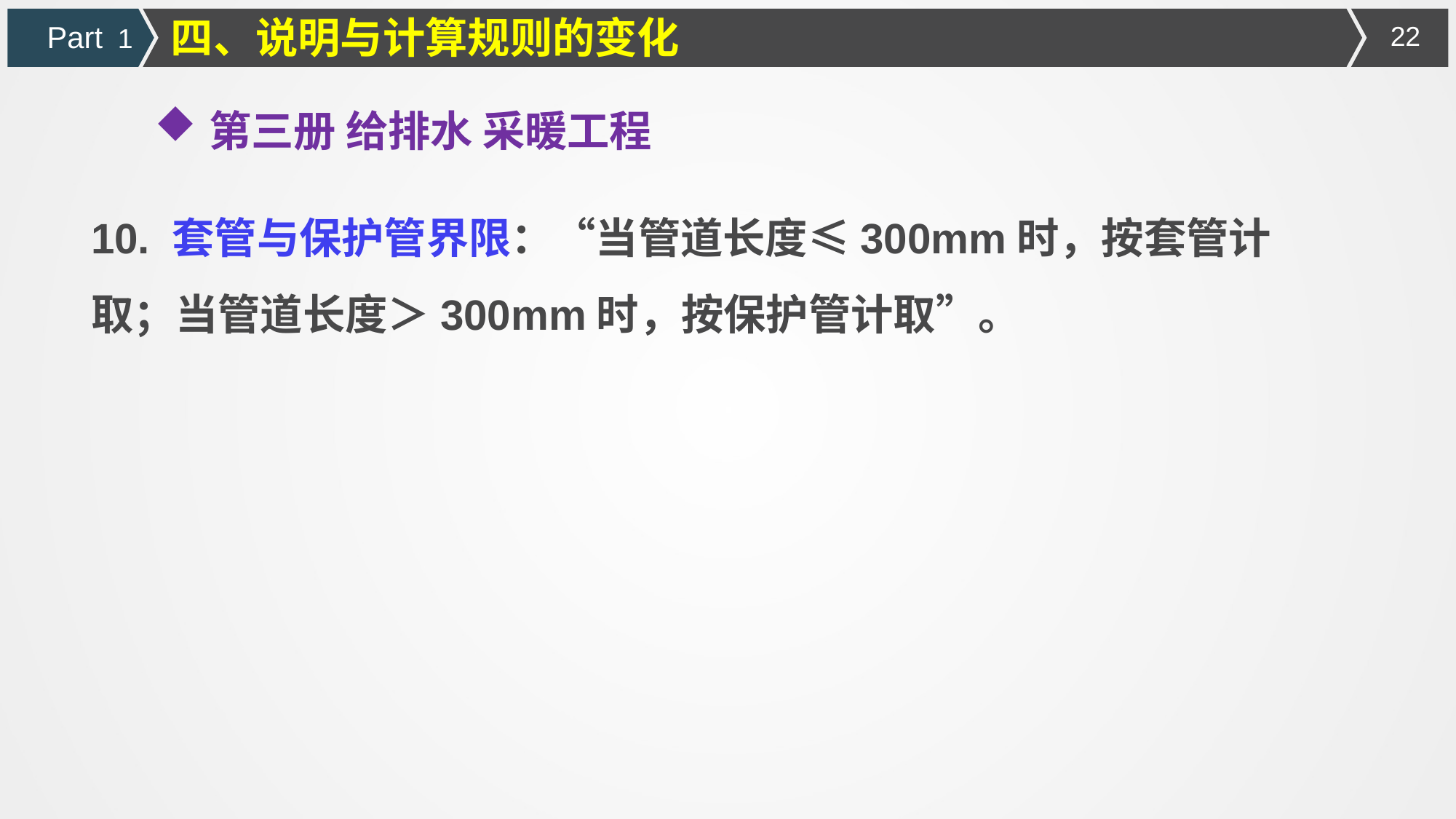

四、说明与计算规则的变化
Part  1
第三册 给排水 采暖工程
10. 套管与保护管界限：“当管道长度≤300mm时，按套管计取；当管道长度＞300mm时，按保护管计取”。